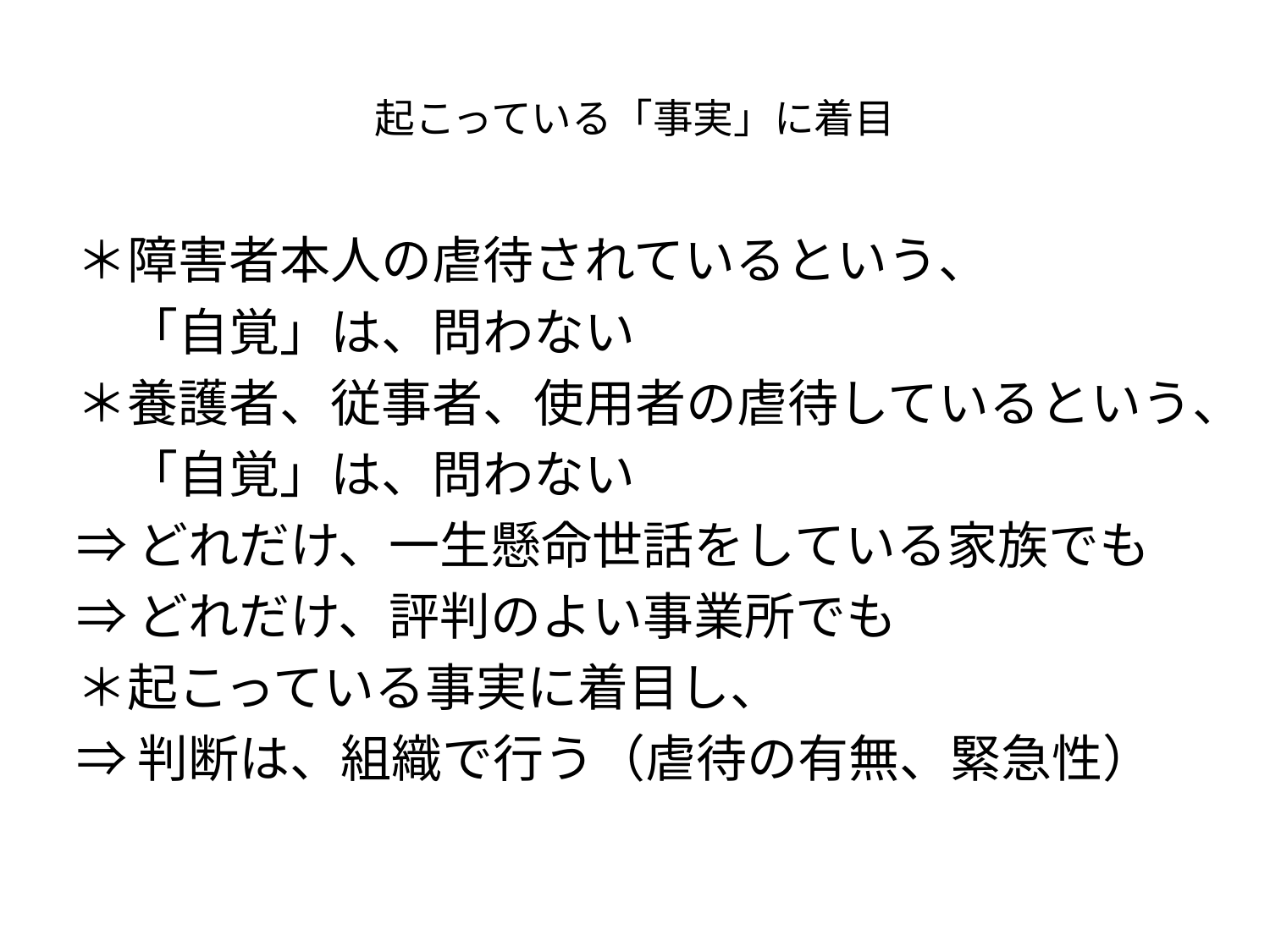

# 起こっている「事実」に着目
＊障害者本人の虐待されているという、
　「自覚」は、問わない
＊養護者、従事者、使用者の虐待しているという、
　「自覚」は、問わない
⇒どれだけ、一生懸命世話をしている家族でも
⇒どれだけ、評判のよい事業所でも
＊起こっている事実に着目し、
⇒判断は、組織で行う（虐待の有無、緊急性）